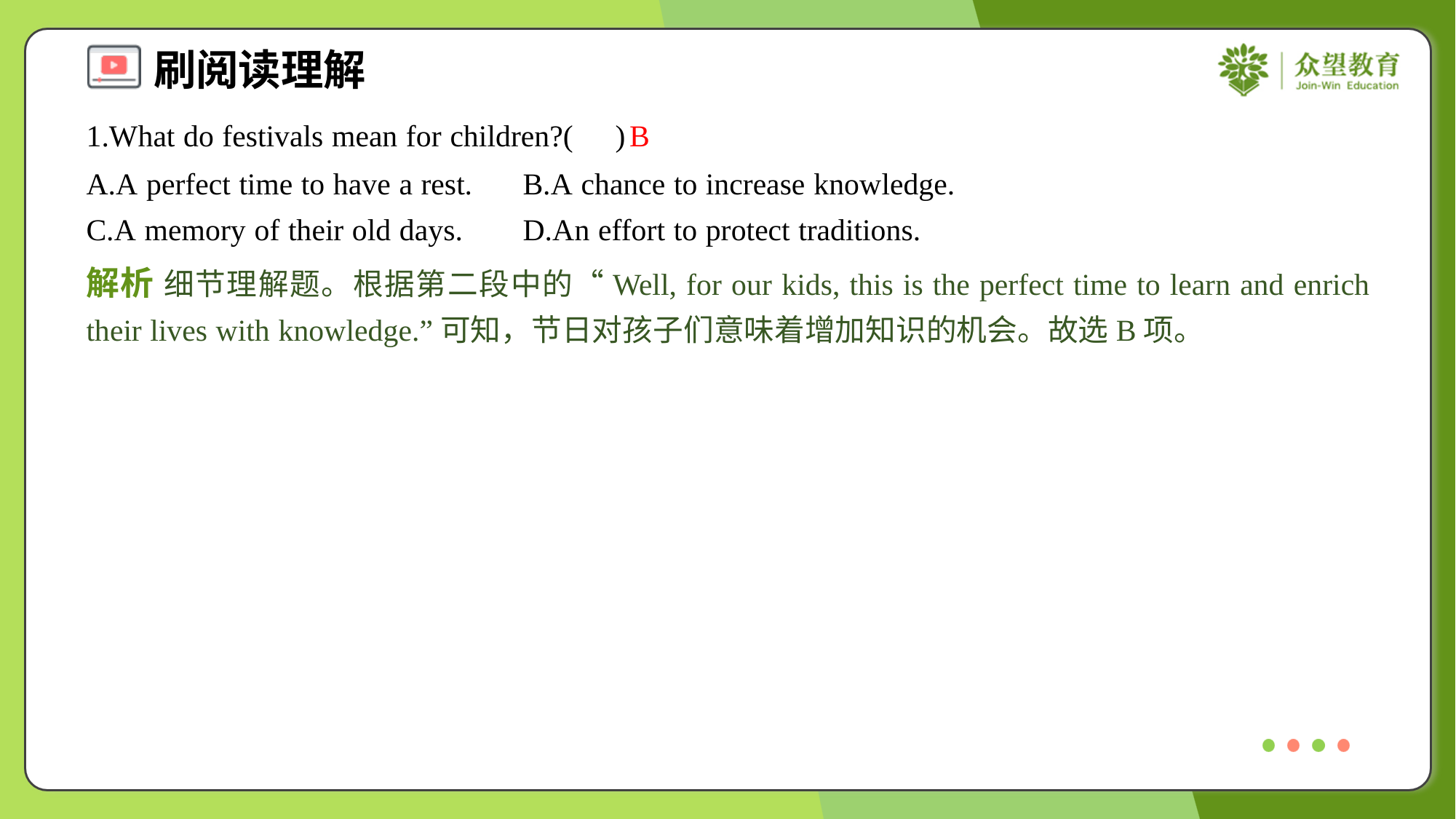

1.What do festivals mean for children?(     )
B
A.A perfect time to have a rest.	B.A chance to increase knowledge.
C.A memory of their old days.	D.An effort to protect traditions.
解析 细节理解题。根据第二段中的“Well, for our kids, this is the perfect time to learn and enrich their lives with knowledge.”可知，节日对孩子们意味着增加知识的机会。故选B项。